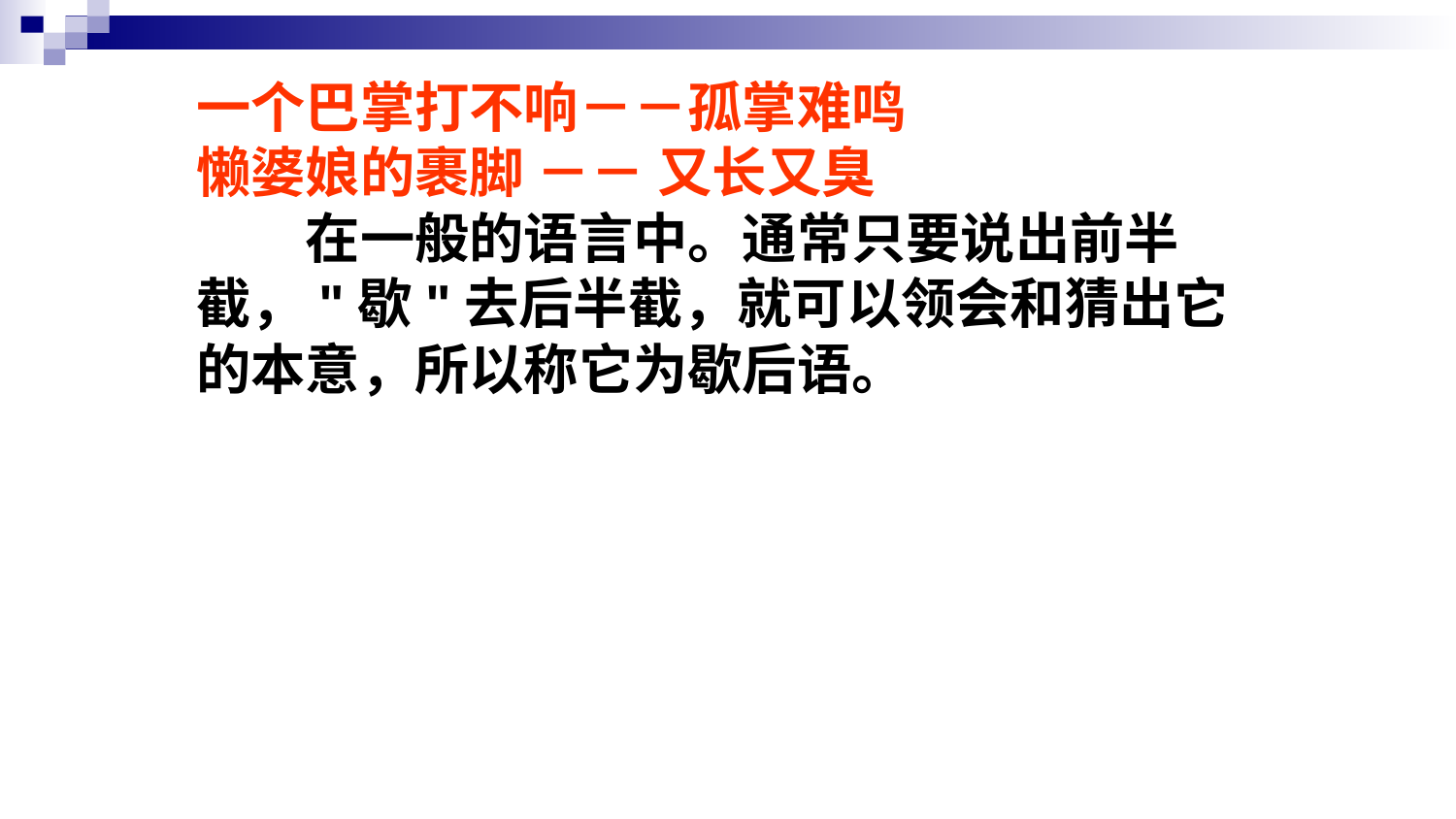

一个巴掌打不响－－孤掌难鸣
懒婆娘的裹脚 －－ 又长又臭
　　在一般的语言中。通常只要说出前半截，"歇"去后半截，就可以领会和猜出它的本意，所以称它为歇后语。